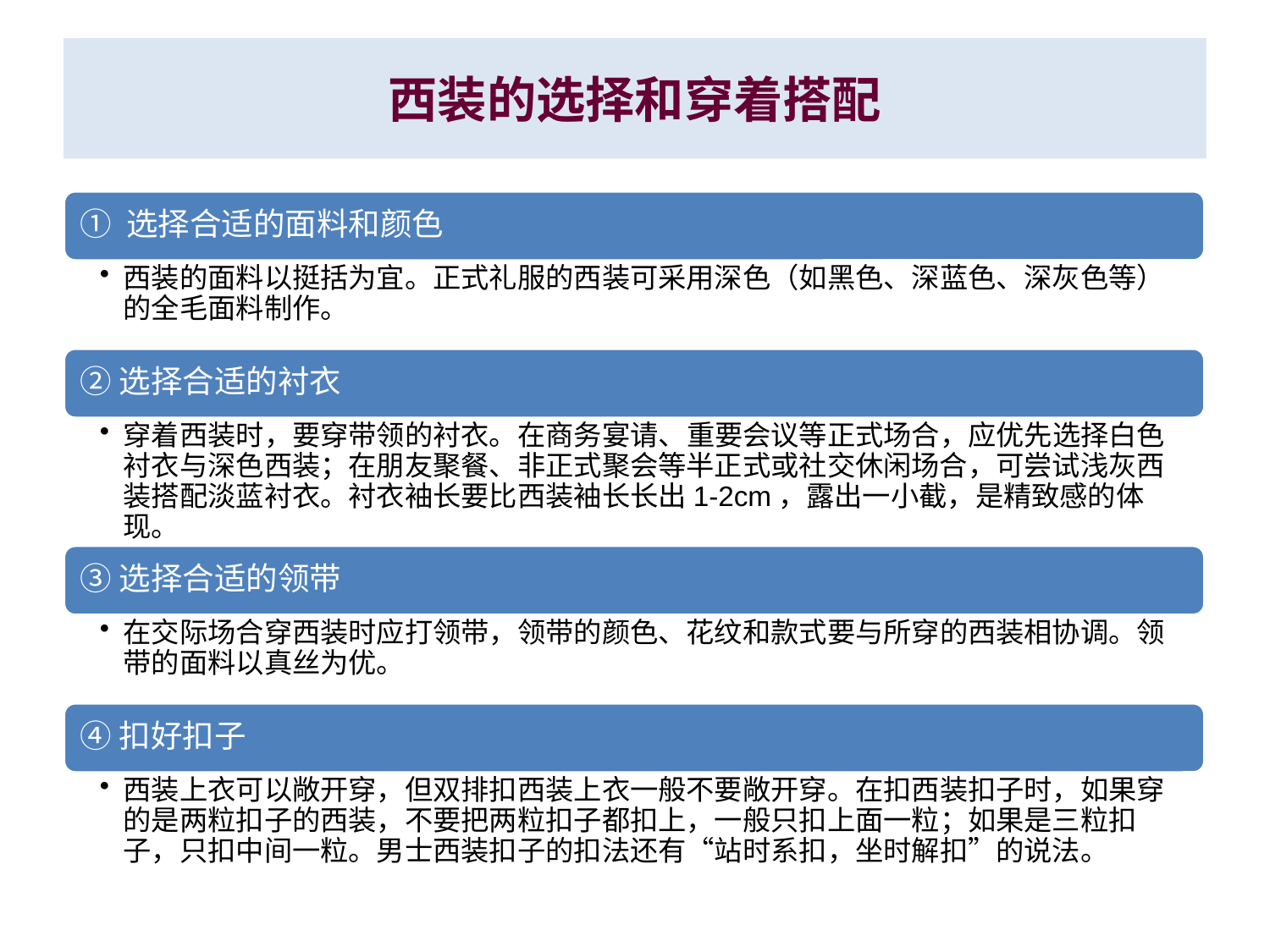

# 西装的选择和穿着搭配
① 选择合适的面料和颜色
西装的面料以挺括为宜。正式礼服的西装可采用深色（如黑色、深蓝色、深灰色等）的全毛面料制作。
②选择合适的衬衣
穿着西装时，要穿带领的衬衣。在商务宴请、重要会议等正式场合，应优先选择白色衬衣与深色西装；在朋友聚餐、非正式聚会等半正式或社交休闲场合，可尝试浅灰西装搭配淡蓝衬衣。衬衣袖长要比西装袖长长出1-2cm，露出一小截，是精致感的体现。
③选择合适的领带
在交际场合穿西装时应打领带，领带的颜色、花纹和款式要与所穿的西装相协调。领带的面料以真丝为优。
④扣好扣子
西装上衣可以敞开穿，但双排扣西装上衣一般不要敞开穿。在扣西装扣子时，如果穿的是两粒扣子的西装，不要把两粒扣子都扣上，一般只扣上面一粒；如果是三粒扣子，只扣中间一粒。男士西装扣子的扣法还有“站时系扣，坐时解扣”的说法。